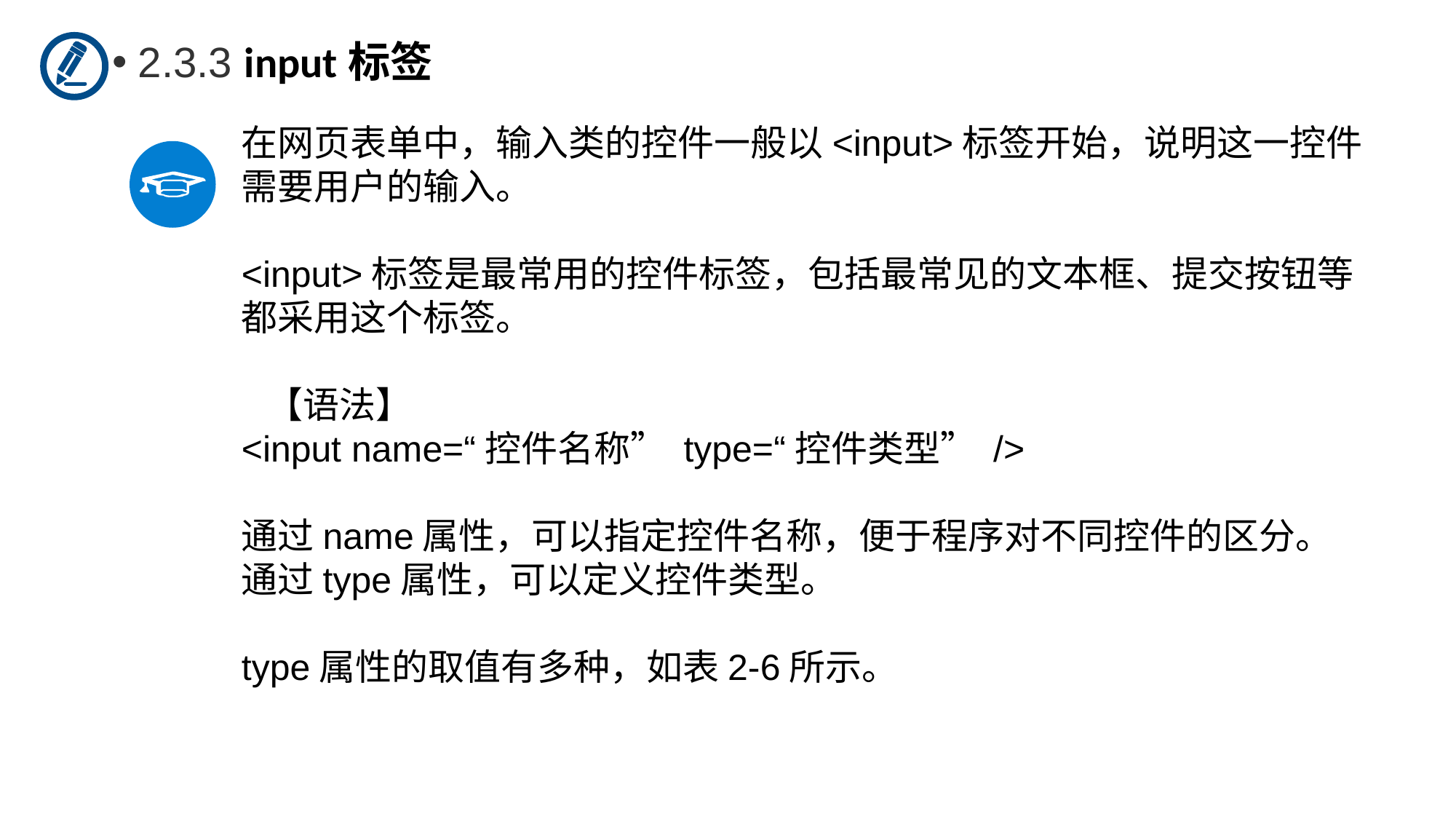

2.3.3 input标签
在网页表单中，输入类的控件一般以<input>标签开始，说明这一控件需要用户的输入。

<input>标签是最常用的控件标签，包括最常见的文本框、提交按钮等都采用这个标签。

  【语法】
<input name=“控件名称” type=“控件类型” />

通过name属性，可以指定控件名称，便于程序对不同控件的区分。
通过type属性，可以定义控件类型。

type属性的取值有多种，如表2-6所示。